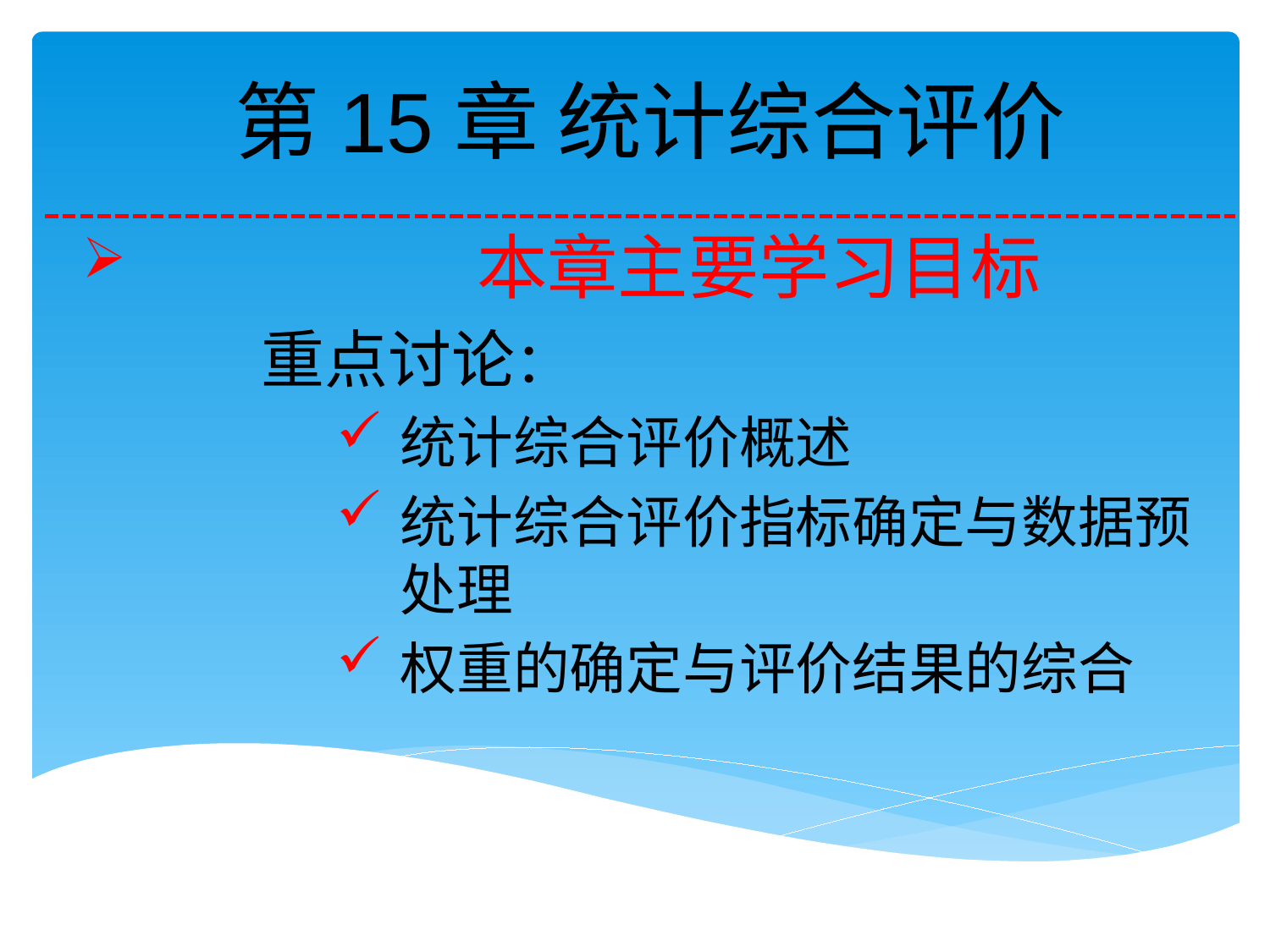

# 第15章 统计综合评价
                         本章主要学习目标
             重点讨论：
统计综合评价概述
统计综合评价指标确定与数据预处理
权重的确定与评价结果的综合